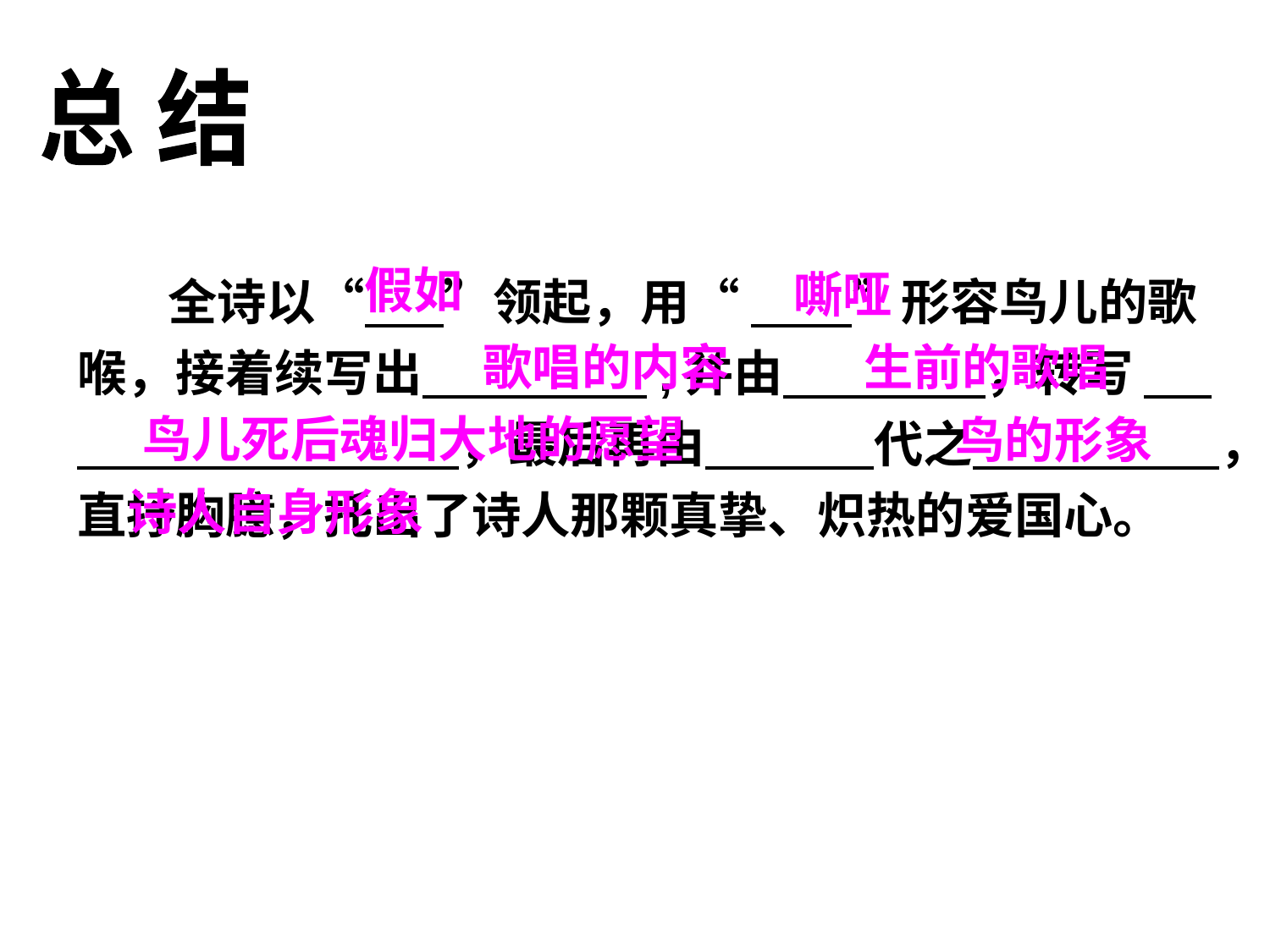

总 结
       全诗以“       ”领起，用“          ”形容鸟儿的歌喉，接着续写出                    ,并由                  ，转写                                          ，最后再由               代之                      ，直抒胸臆，托出了诗人那颗真挚、炽热的爱国心。
假如
嘶哑

歌唱的内容
生前的歌唱
鸟儿死后魂归大地的愿望
鸟的形象
诗人自身形象